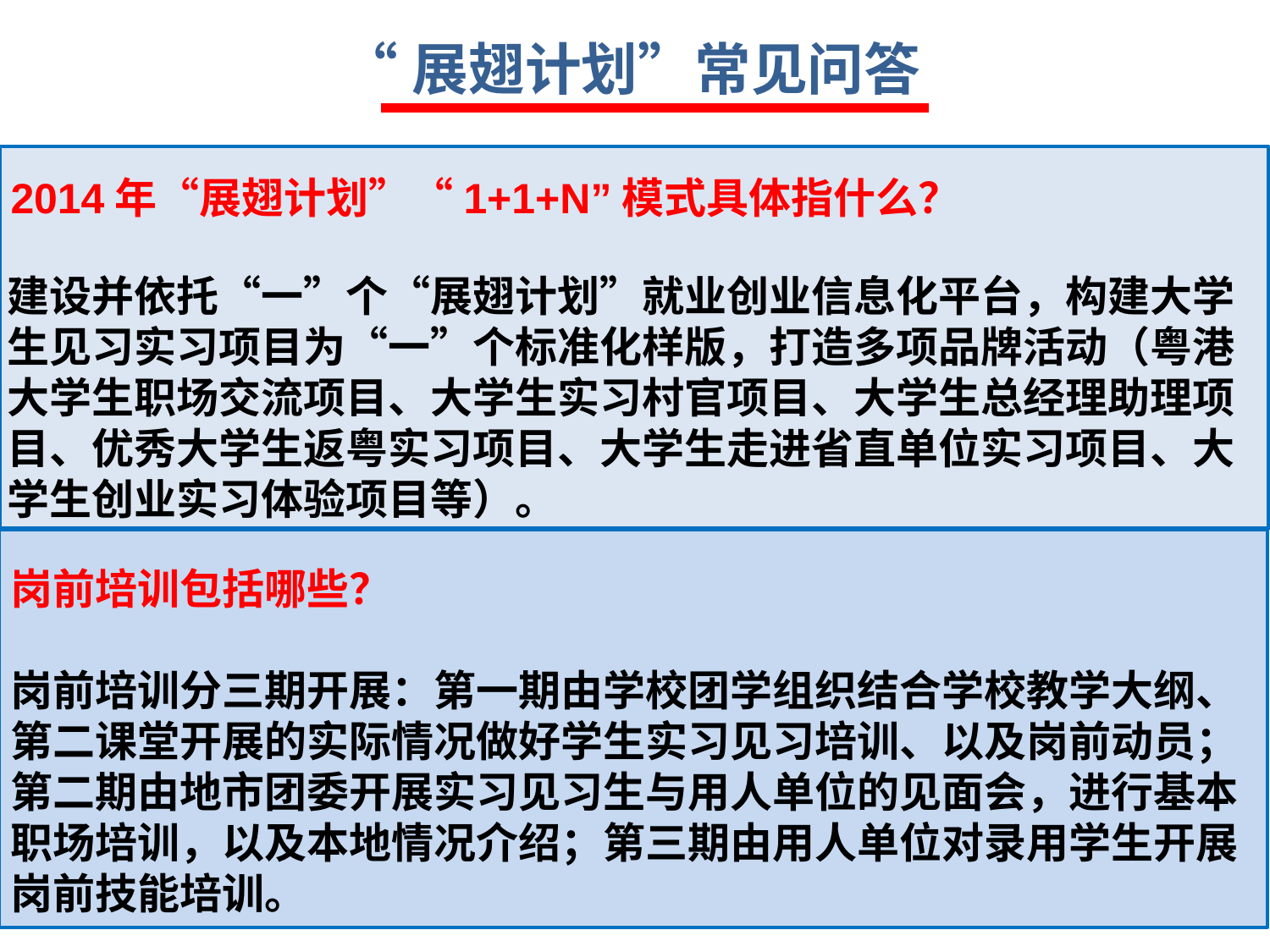

“展翅计划”常见问答

2014年“展翅计划”“1+1+N”模式具体指什么？

建设并依托“一”个“展翅计划”就业创业信息化平台，构建大学生见习实习项目为“一”个标准化样版，打造多项品牌活动（粤港大学生职场交流项目、大学生实习村官项目、大学生总经理助理项目、优秀大学生返粤实习项目、大学生走进省直单位实习项目、大学生创业实习体验项目等）。

岗前培训包括哪些？

岗前培训分三期开展：第一期由学校团学组织结合学校教学大纲、第二课堂开展的实际情况做好学生实习见习培训、以及岗前动员；第二期由地市团委开展实习见习生与用人单位的见面会，进行基本职场培训，以及本地情况介绍；第三期由用人单位对录用学生开展岗前技能培训。